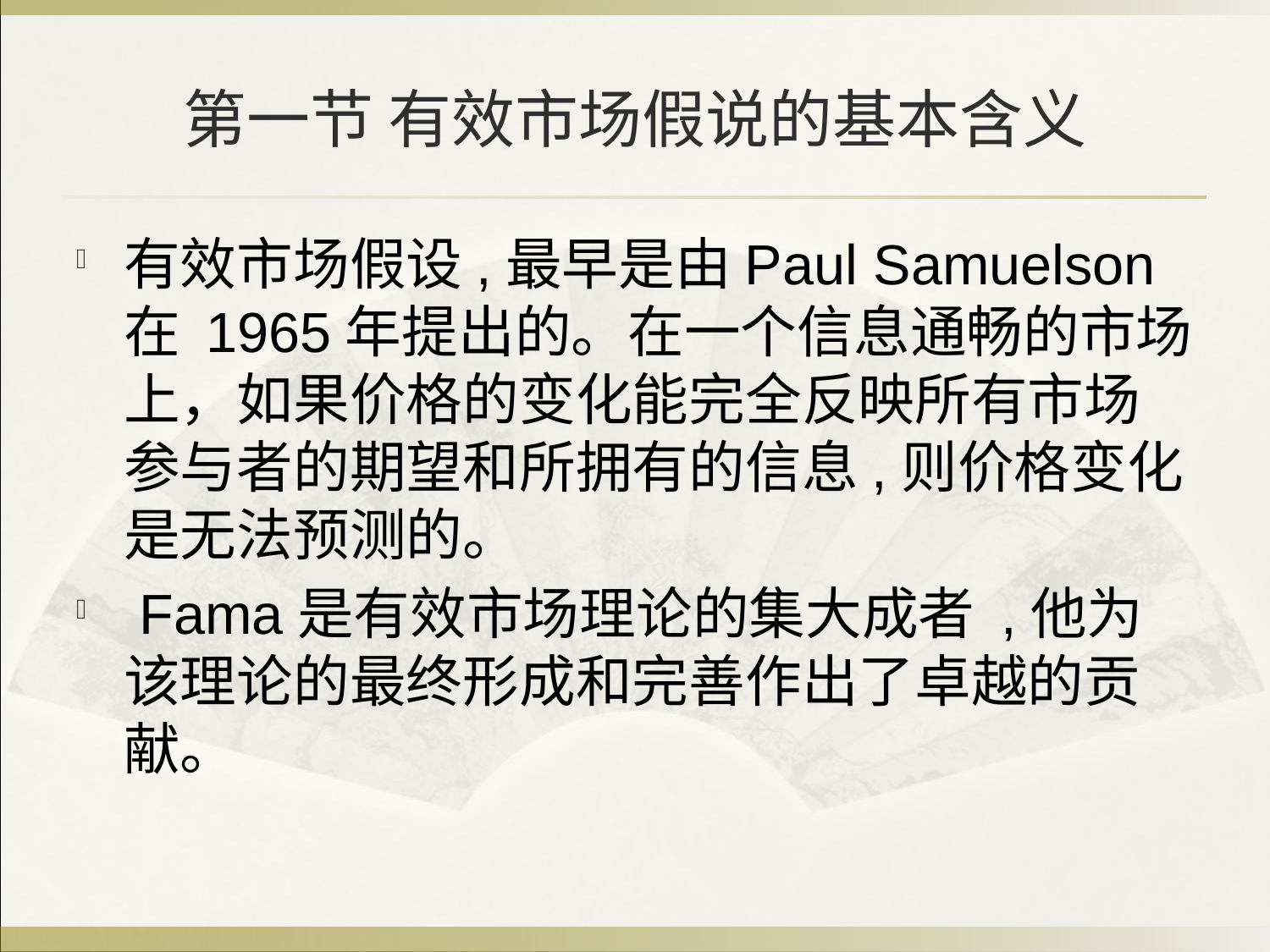

# 第一节 有效市场假说的基本含义
有效市场假设,最早是由Paul Samuelson在 1965年提出的。在一个信息通畅的市场上，如果价格的变化能完全反映所有市场参与者的期望和所拥有的信息,则价格变化是无法预测的。
 Fama是有效市场理论的集大成者 ,他为该理论的最终形成和完善作出了卓越的贡献。